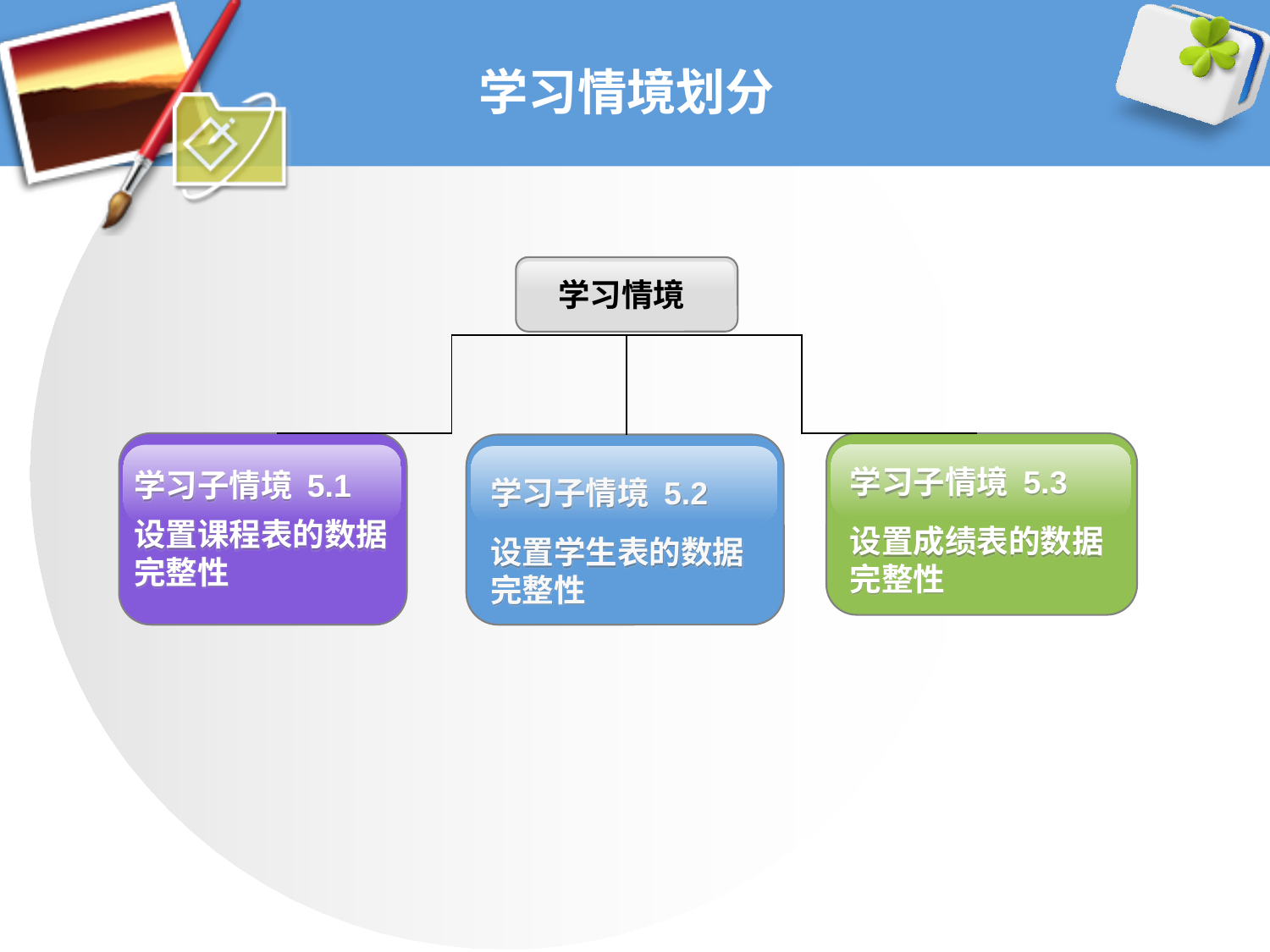

# 学习情境划分

学习情境

学习子情境 5.3
设置成绩表的数据完整性
学习子情境 5.1
设置课程表的数据完整性
学习子情境 5.2
设置学生表的数据完整性